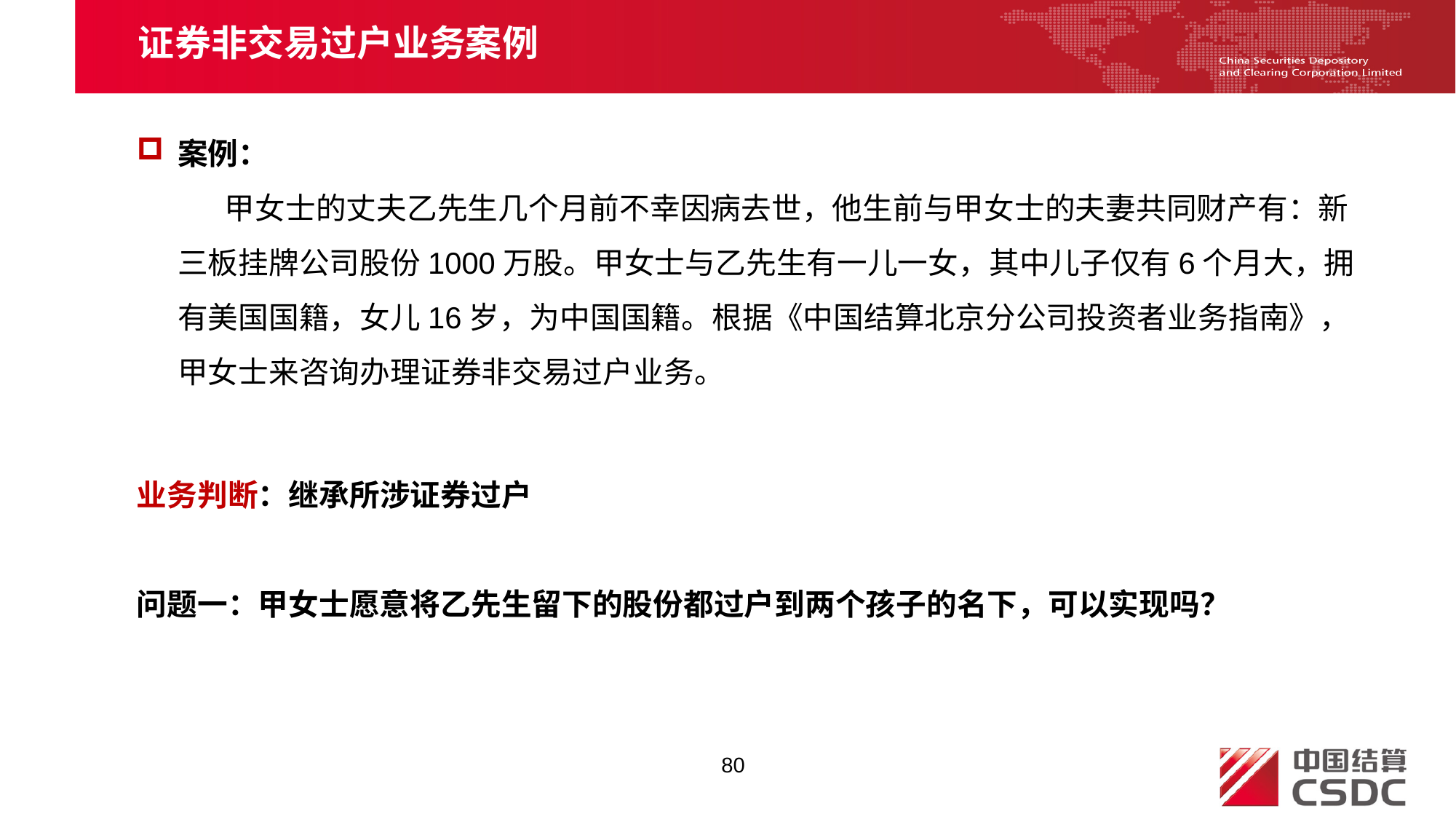

证券非交易过户业务案例
案例：
            甲女士的丈夫乙先生几个月前不幸因病去世，他生前与甲女士的夫妻共同财产有：新三板挂牌公司股份1000万股。甲女士与乙先生有一儿一女，其中儿子仅有6个月大，拥有美国国籍，女儿16岁，为中国国籍。根据《中国结算北京分公司投资者业务指南》，甲女士来咨询办理证券非交易过户业务。

业务判断：继承所涉证券过户

问题一：甲女士愿意将乙先生留下的股份都过户到两个孩子的名下，可以实现吗？
80